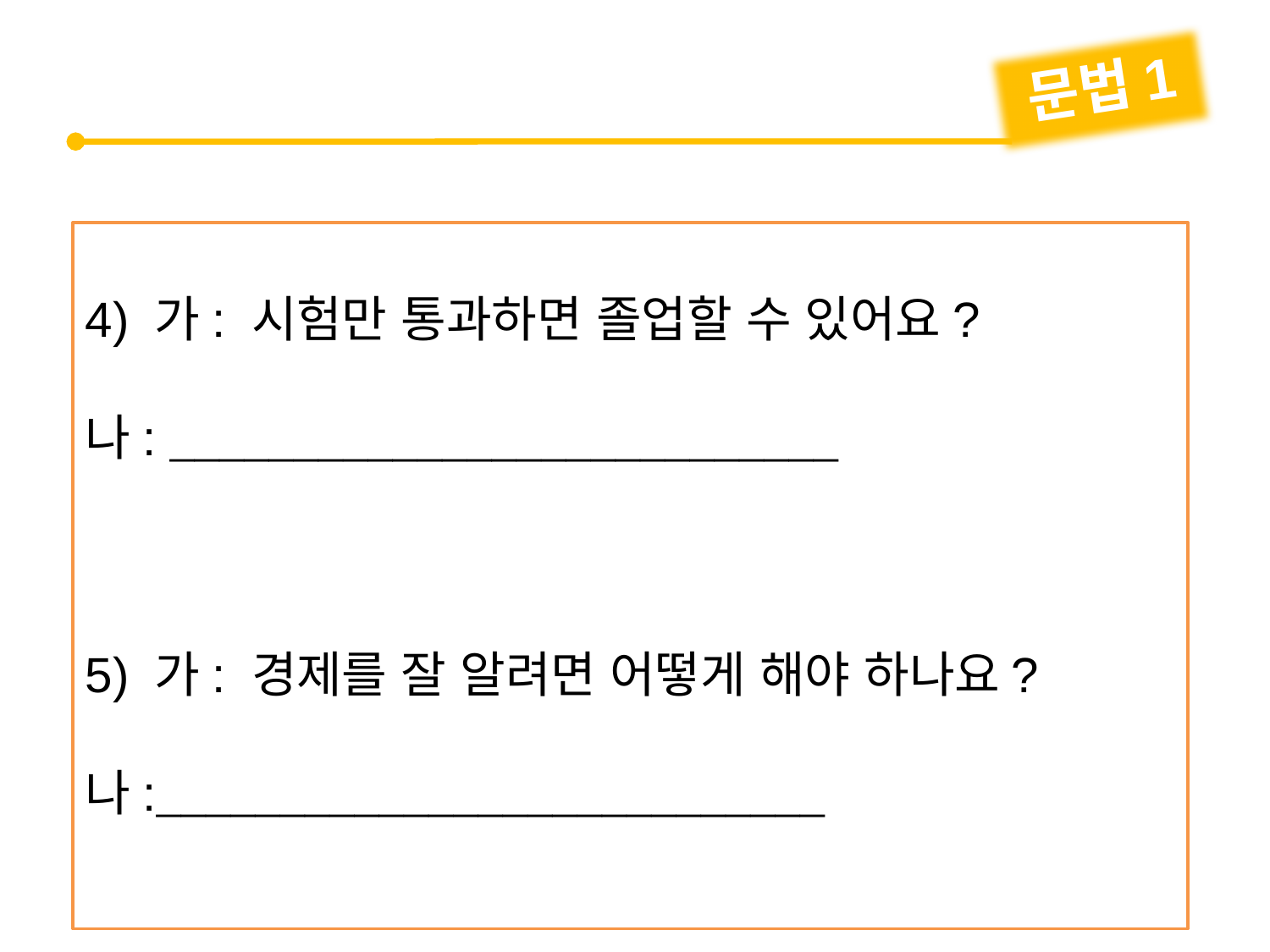

문법1

4) 가: 시험만 통과하면 졸업할 수 있어요?
나: ___________________________
5) 가: 경제를 잘 알려면 어떻게 해야 하나요?
나:___________________________